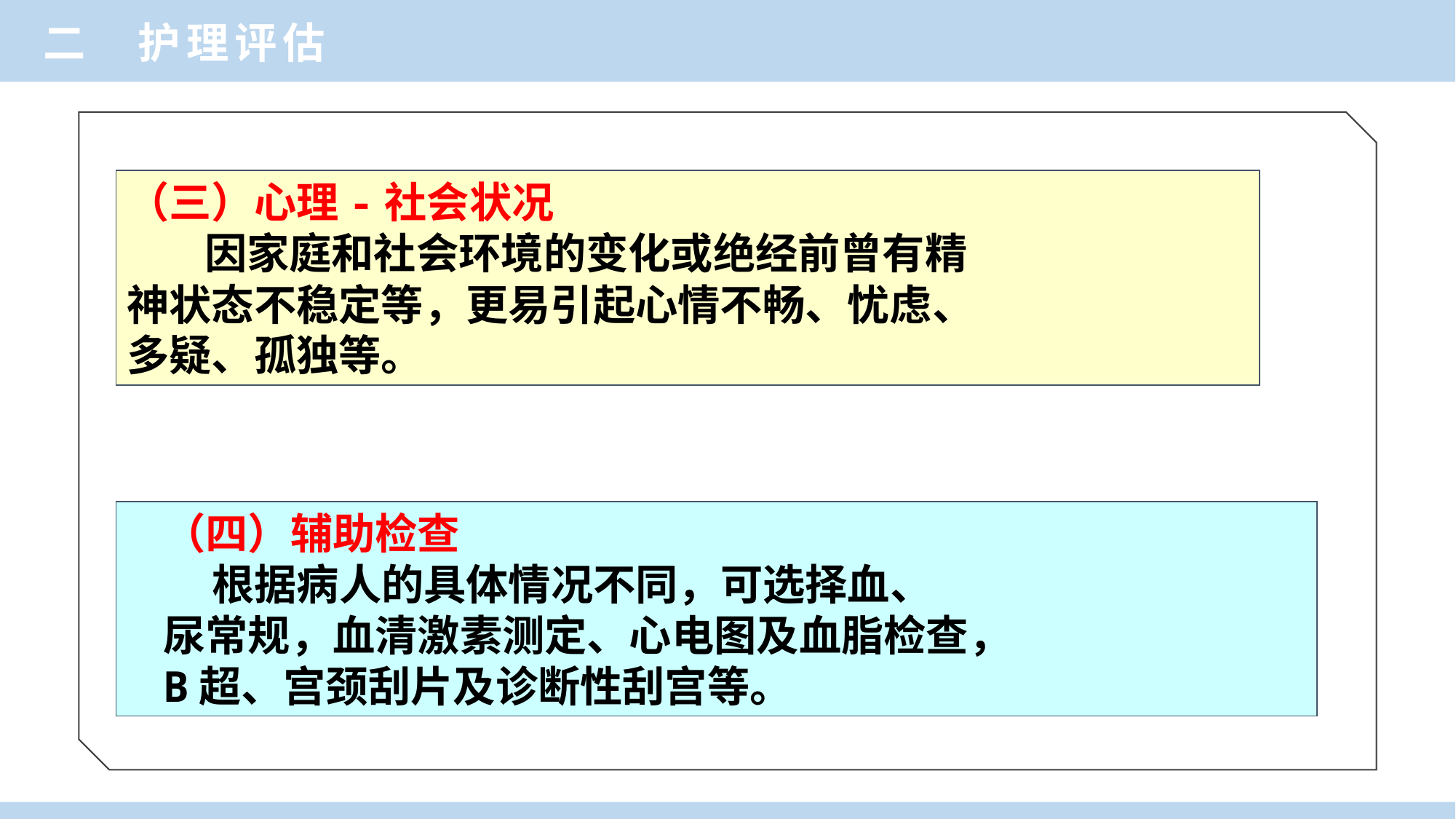

二   护理评估

（三）心理-社会状况
       因家庭和社会环境的变化或绝经前曾有精
神状态不稳定等，更易引起心情不畅、忧虑、
多疑、孤独等。
（四）辅助检查
    根据病人的具体情况不同，可选择血、
尿常规，血清激素测定、心电图及血脂检查，
B超、宫颈刮片及诊断性刮宫等。